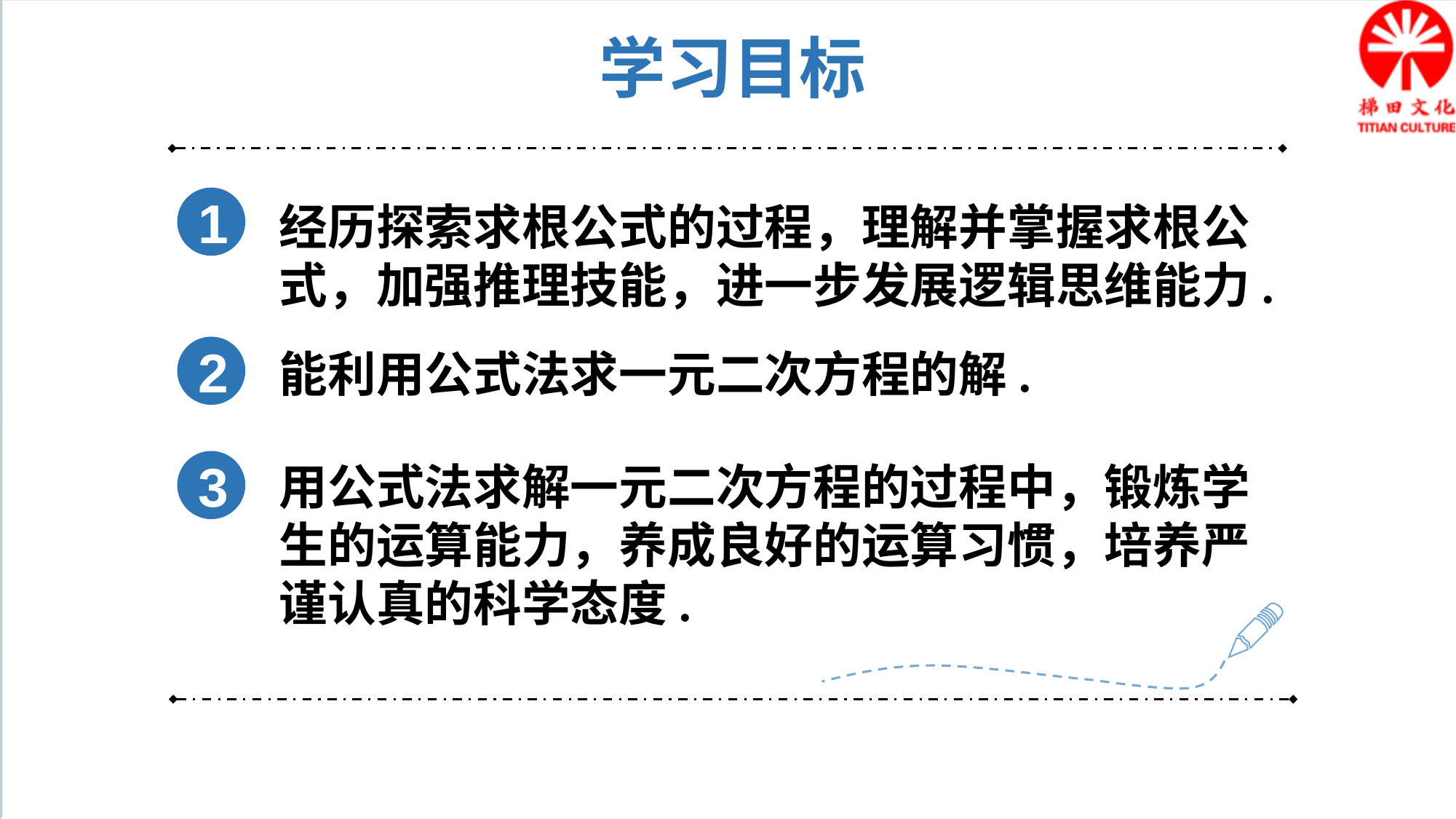

学习目标
1
经历探索求根公式的过程，理解并掌握求根公式，加强推理技能，进一步发展逻辑思维能力.
2
能利用公式法求一元二次方程的解.
3
用公式法求解一元二次方程的过程中，锻炼学生的运算能力，养成良好的运算习惯，培养严谨认真的科学态度.